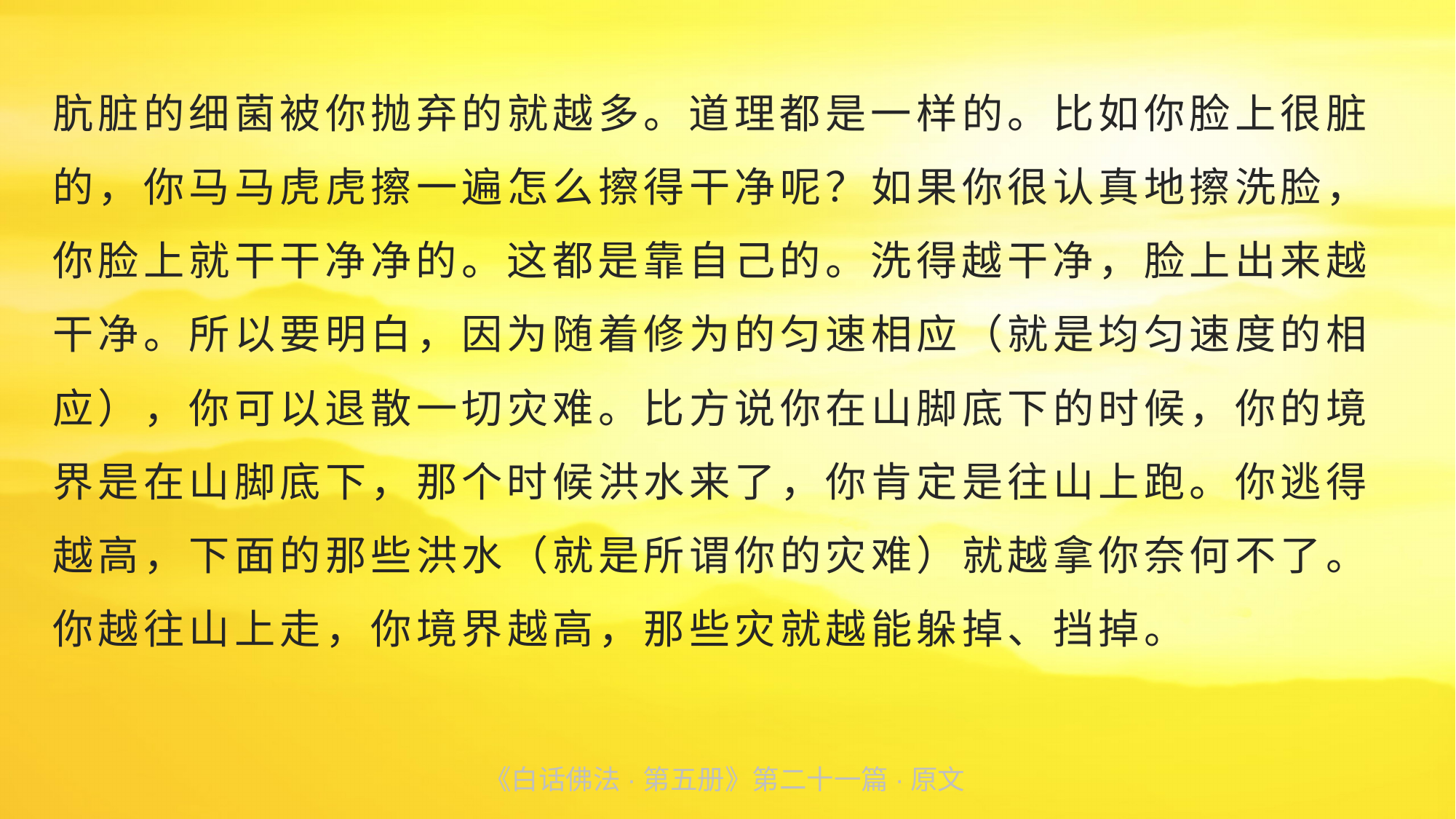

肮脏的细菌被你抛弃的就越多。道理都是一样的。比如你脸上很脏的，你马马虎虎擦一遍怎么擦得干净呢？如果你很认真地擦洗脸，你脸上就干干净净的。这都是靠自己的。洗得越干净，脸上出来越干净。所以要明白，因为随着修为的匀速相应（就是均匀速度的相应），你可以退散一切灾难。比方说你在山脚底下的时候，你的境界是在山脚底下，那个时候洪水来了，你肯定是往山上跑。你逃得越高，下面的那些洪水（就是所谓你的灾难）就越拿你奈何不了。
你越往山上走，你境界越高，那些灾就越能躲掉、挡掉。

《白话佛法·第五册》第二十一篇·原文